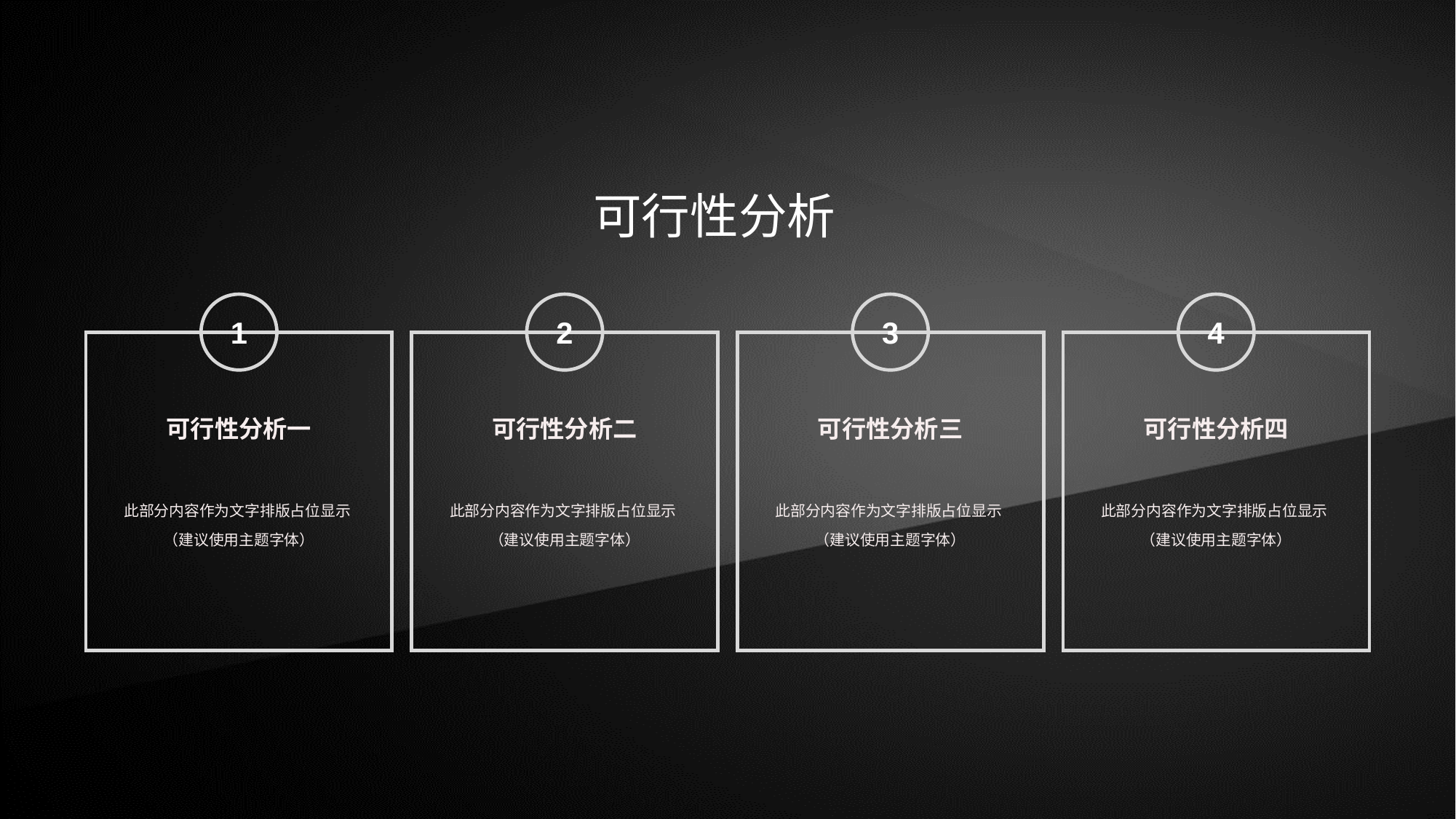

可行性分析
1
2
3
4

可行性分析一
此部分内容作为文字排版占位显示
（建议使用主题字体）
可行性分析二
此部分内容作为文字排版占位显示
（建议使用主题字体）
可行性分析三
此部分内容作为文字排版占位显示
（建议使用主题字体）
可行性分析四
此部分内容作为文字排版占位显示
（建议使用主题字体）